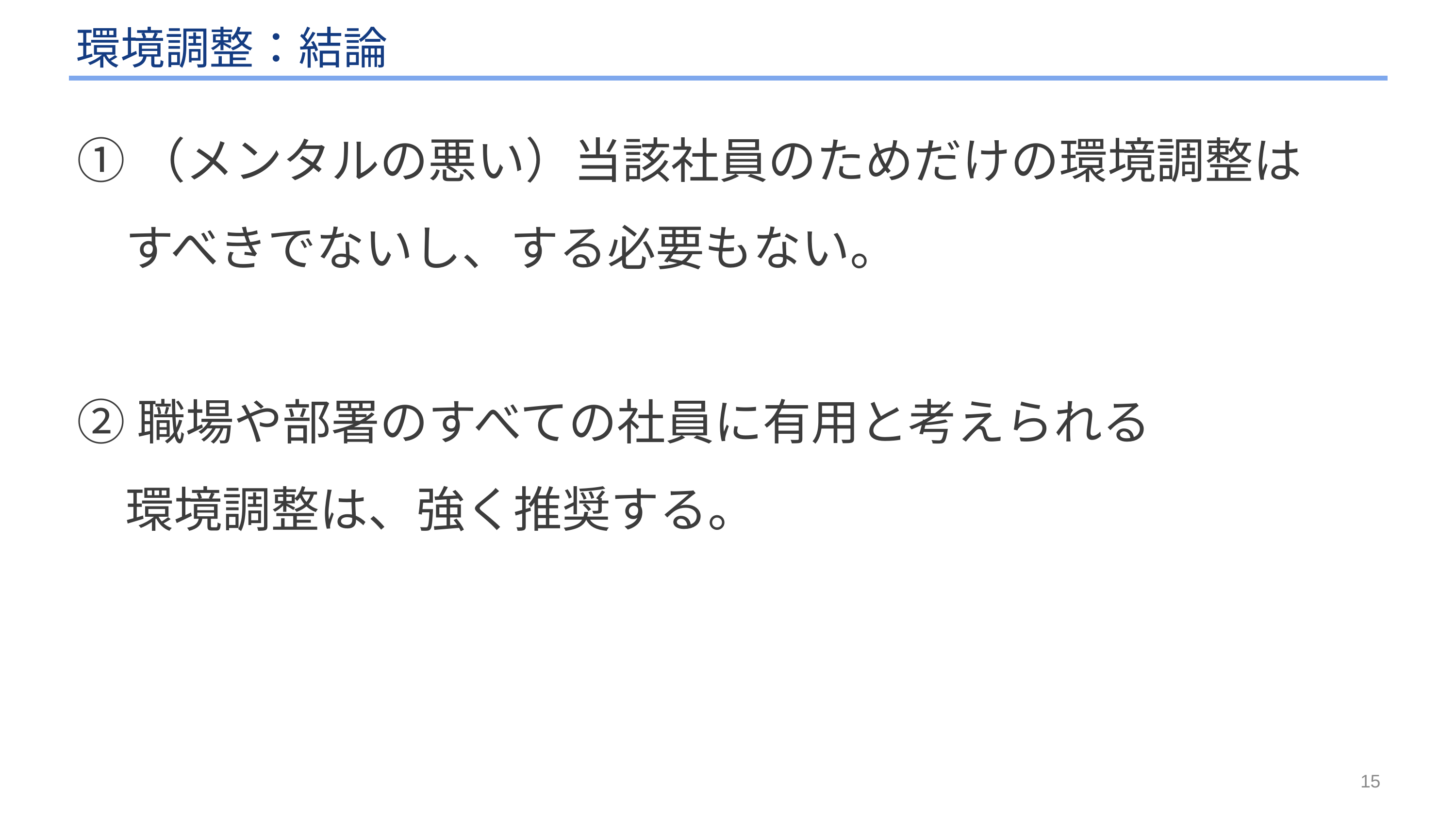

# 環境調整：結論
①（メンタルの悪い）当該社員のためだけの環境調整は
　すべきでないし、する必要もない。

②職場や部署のすべての社員に有用と考えられる
　環境調整は、強く推奨する。
15